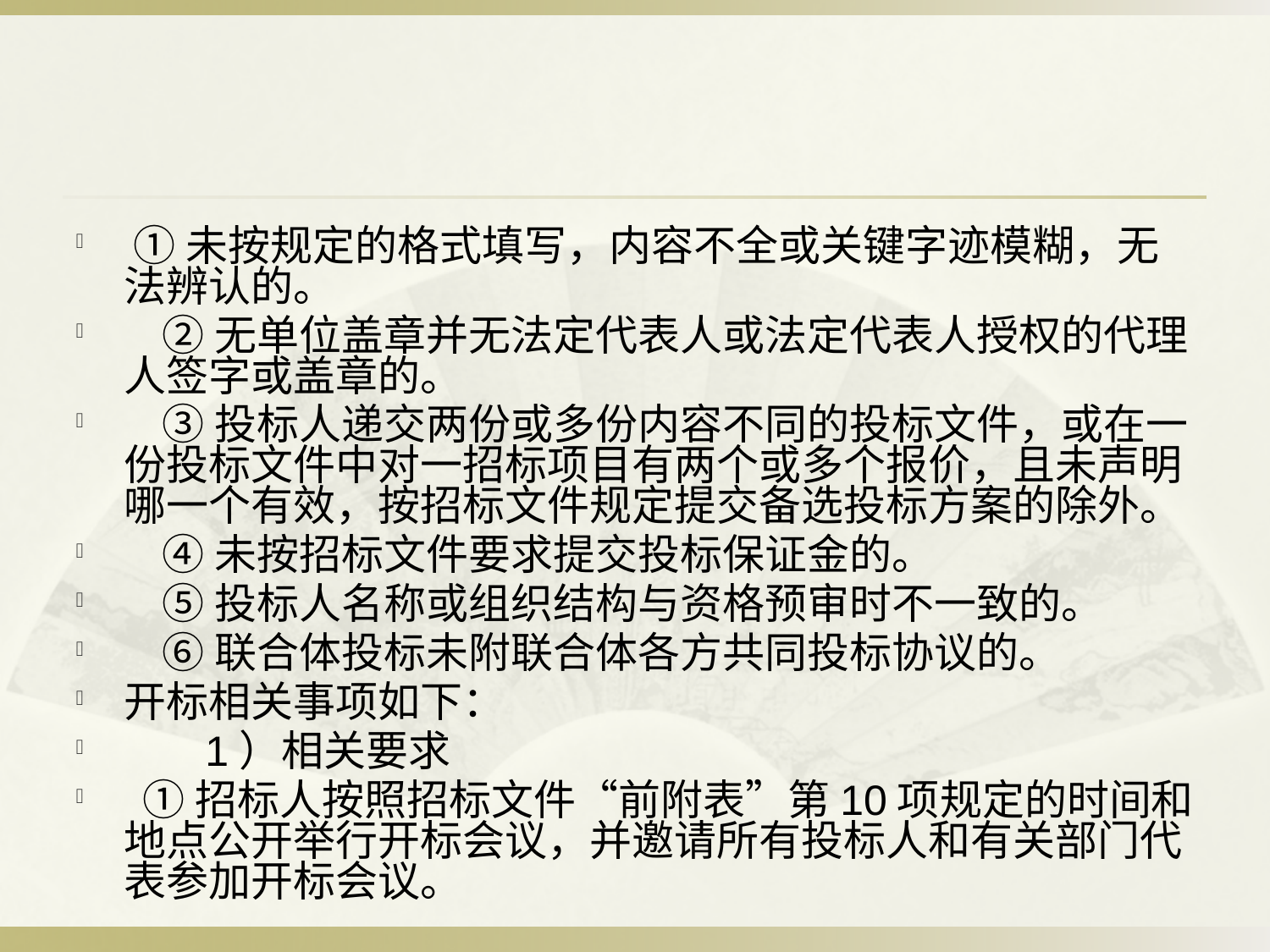

#
 ①未按规定的格式填写，内容不全或关键字迹模糊，无法辨认的。
    ②无单位盖章并无法定代表人或法定代表人授权的代理人签字或盖章的。
    ③投标人递交两份或多份内容不同的投标文件，或在一份投标文件中对一招标项目有两个或多个报价，且未声明哪一个有效，按招标文件规定提交备选投标方案的除外。
    ④未按招标文件要求提交投标保证金的。
    ⑤投标人名称或组织结构与资格预审时不一致的。
    ⑥联合体投标未附联合体各方共同投标协议的。
开标相关事项如下：
 　 1）相关要求
  ①招标人按照招标文件“前附表”第10项规定的时间和地点公开举行开标会议，并邀请所有投标人和有关部门代表参加开标会议。